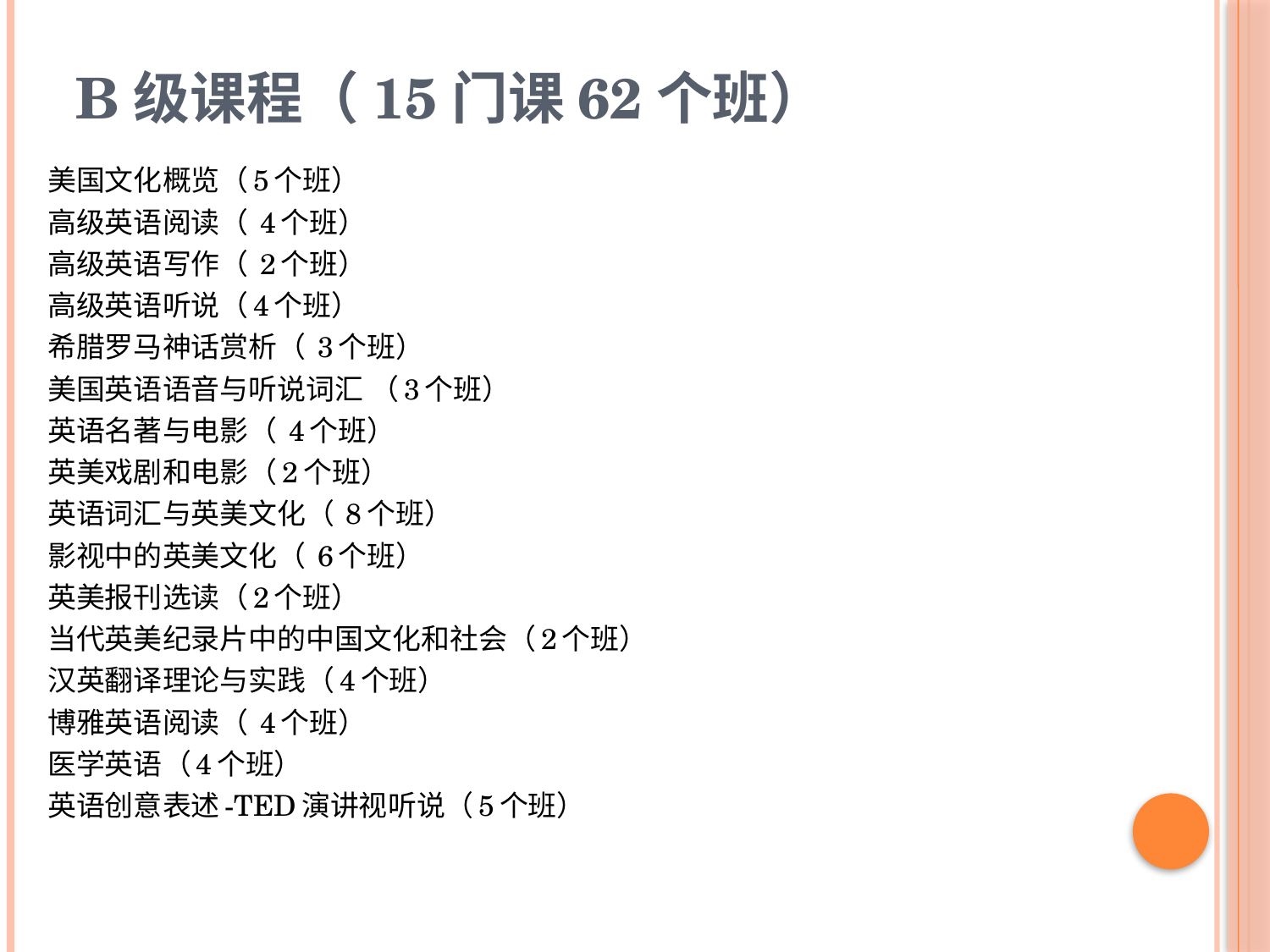

# B级课程（15门课62个班）
美国文化概览（5个班）
高级英语阅读（ 4个班）
高级英语写作（ 2个班）
高级英语听说（4个班）
希腊罗马神话赏析（ 3个班）
美国英语语音与听说词汇 （3个班）
英语名著与电影（ 4个班）
英美戏剧和电影（2个班）
英语词汇与英美文化（ 8个班）
影视中的英美文化（ 6个班）
英美报刊选读（2个班）
当代英美纪录片中的中国文化和社会（2个班）
汉英翻译理论与实践（4个班）
博雅英语阅读（ 4个班）
医学英语（4个班）
英语创意表述-TED演讲视听说（5个班）